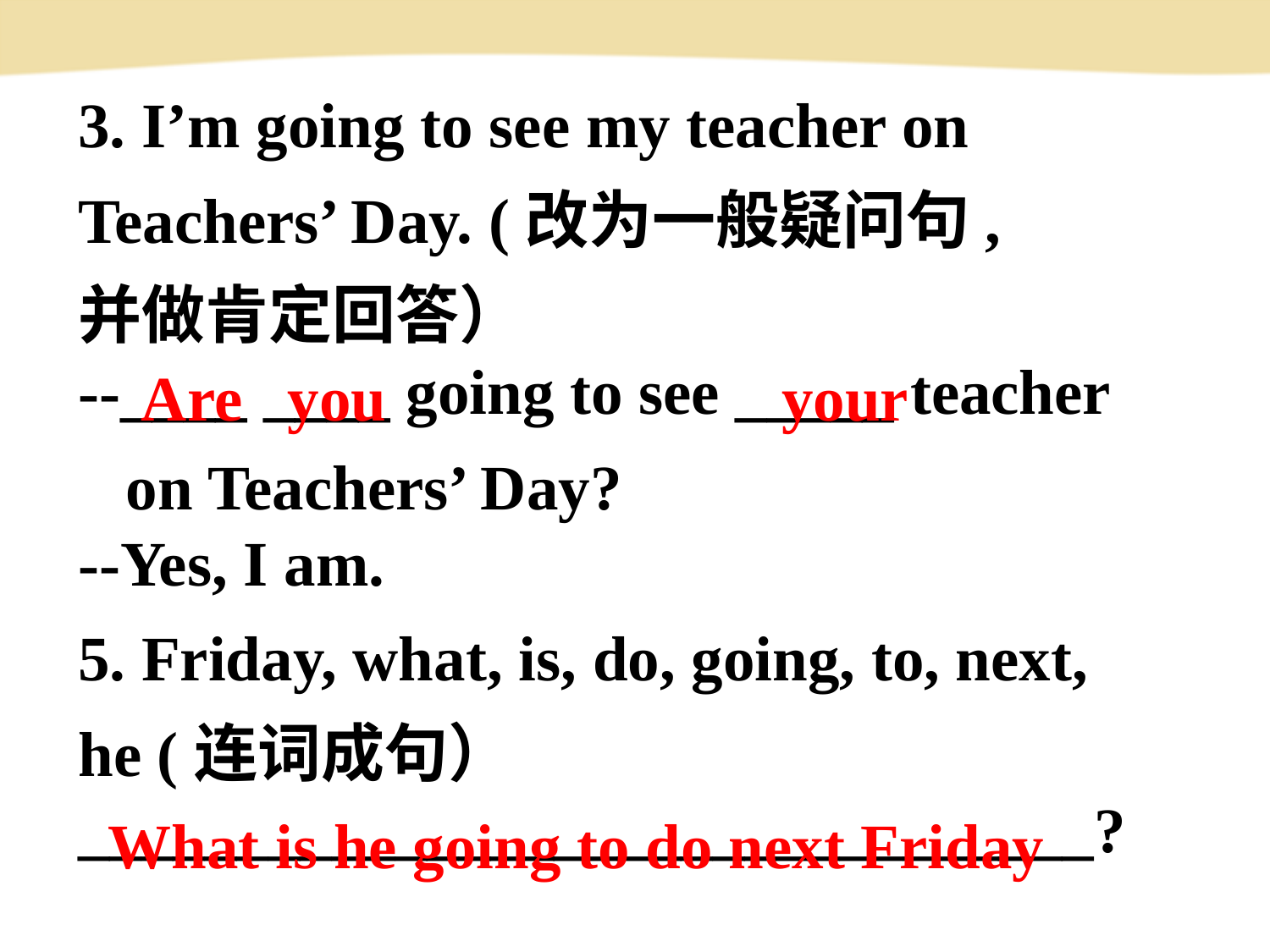

3. I’m going to see my teacher on
Teachers’ Day. (改为一般疑问句,
并做肯定回答）
--____ ____ going to see _____ teacher
   on Teachers’ Day?
--Yes, I am.
5. Friday, what, is, do, going, to, next,
he (连词成句）
________________________________?
Are
you
your
What is he going to do next Friday